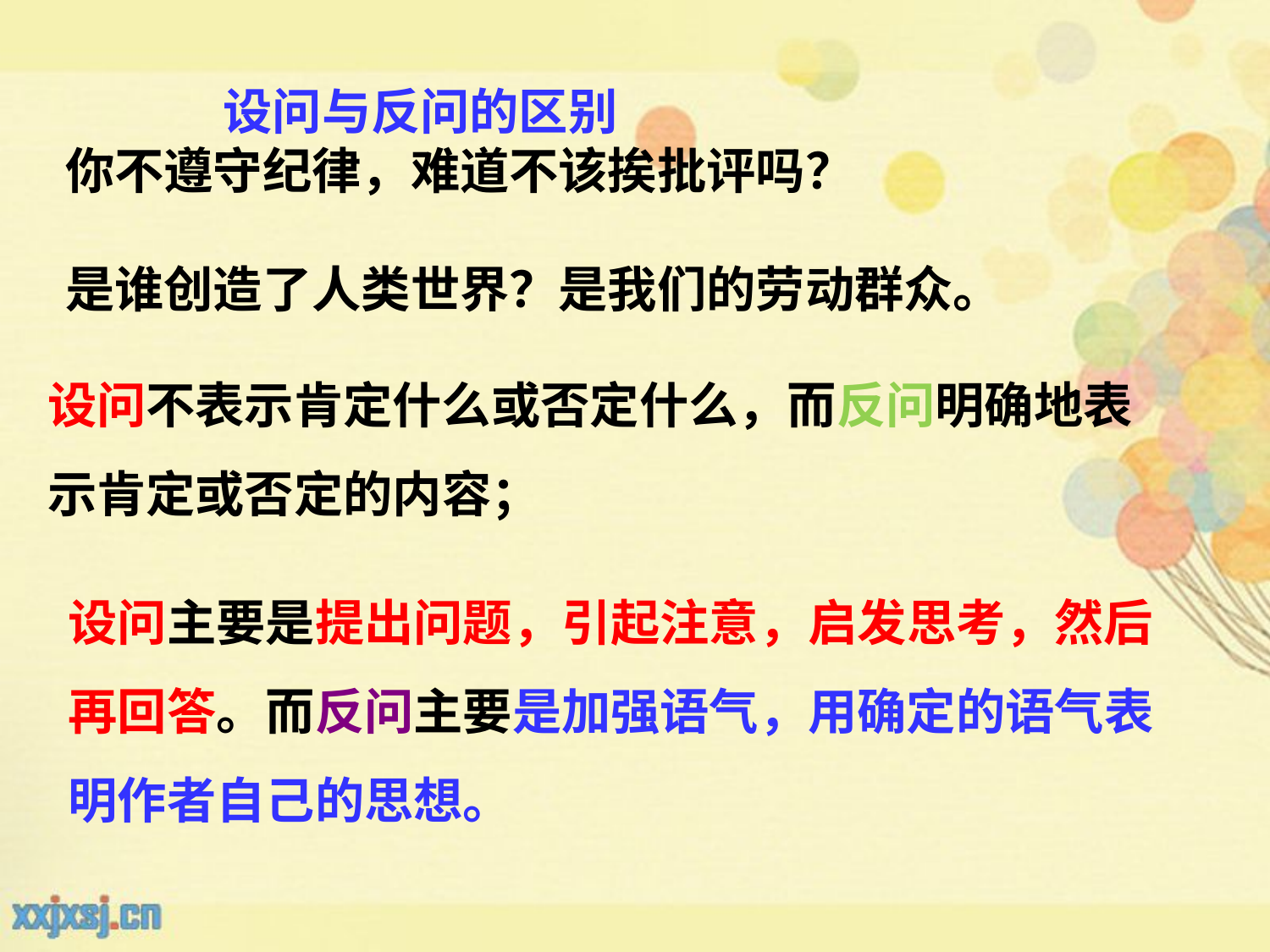

设问与反问的区别
你不遵守纪律，难道不该挨批评吗？

是谁创造了人类世界？是我们的劳动群众。

设问不表示肯定什么或否定什么，而反问明确地表示肯定或否定的内容；
设问主要是提出问题，引起注意，启发思考，然后再回答。而反问主要是加强语气，用确定的语气表明作者自己的思想。